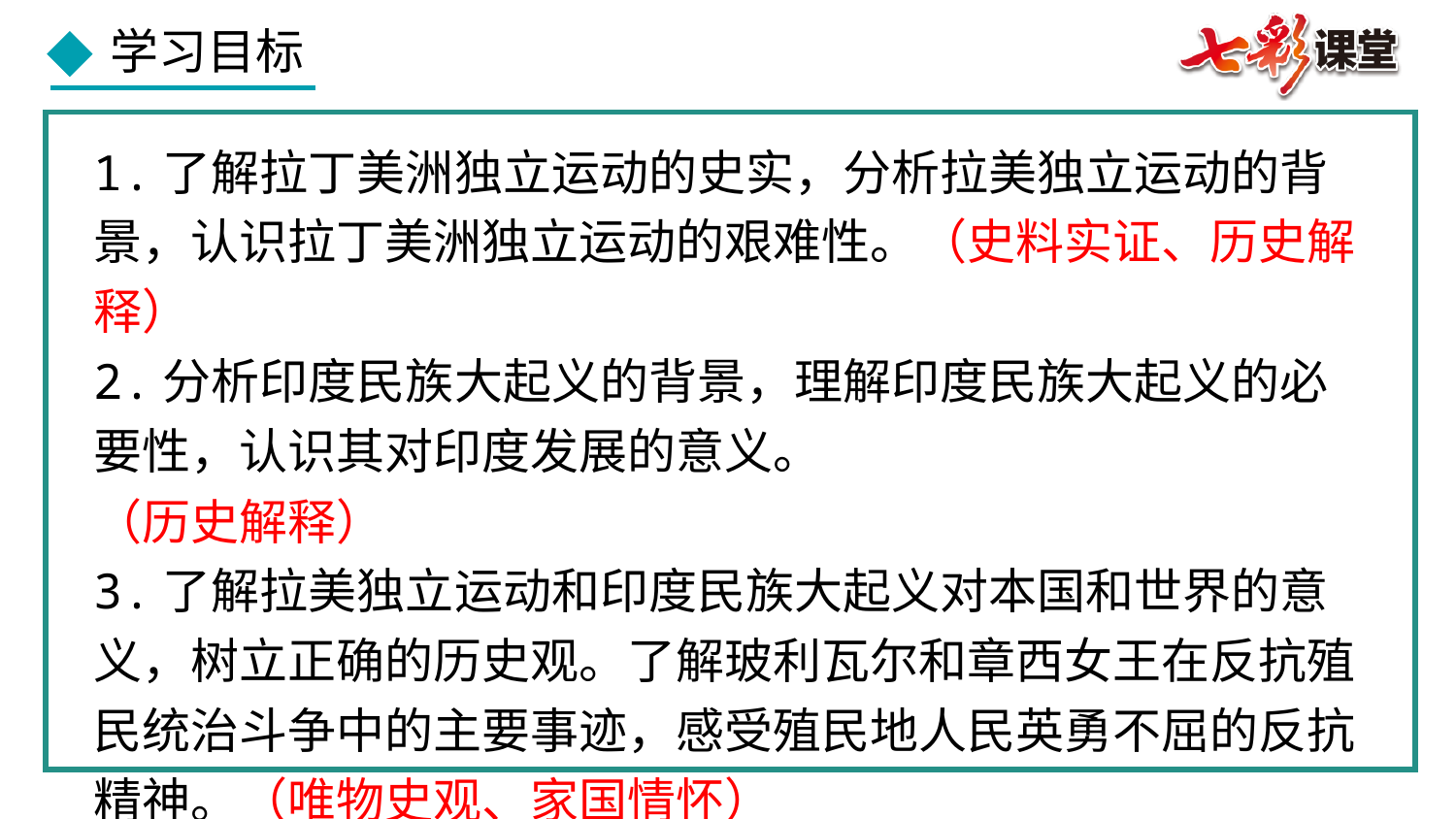

1.了解拉丁美洲独立运动的史实，分析拉美独立运动的背景，认识拉丁美洲独立运动的艰难性。（史料实证、历史解释）
2.分析印度民族大起义的背景，理解印度民族大起义的必要性，认识其对印度发展的意义。
（历史解释）
3.了解拉美独立运动和印度民族大起义对本国和世界的意义，树立正确的历史观。了解玻利瓦尔和章西女王在反抗殖民统治斗争中的主要事迹，感受殖民地人民英勇不屈的反抗精神。（唯物史观、家国情怀）